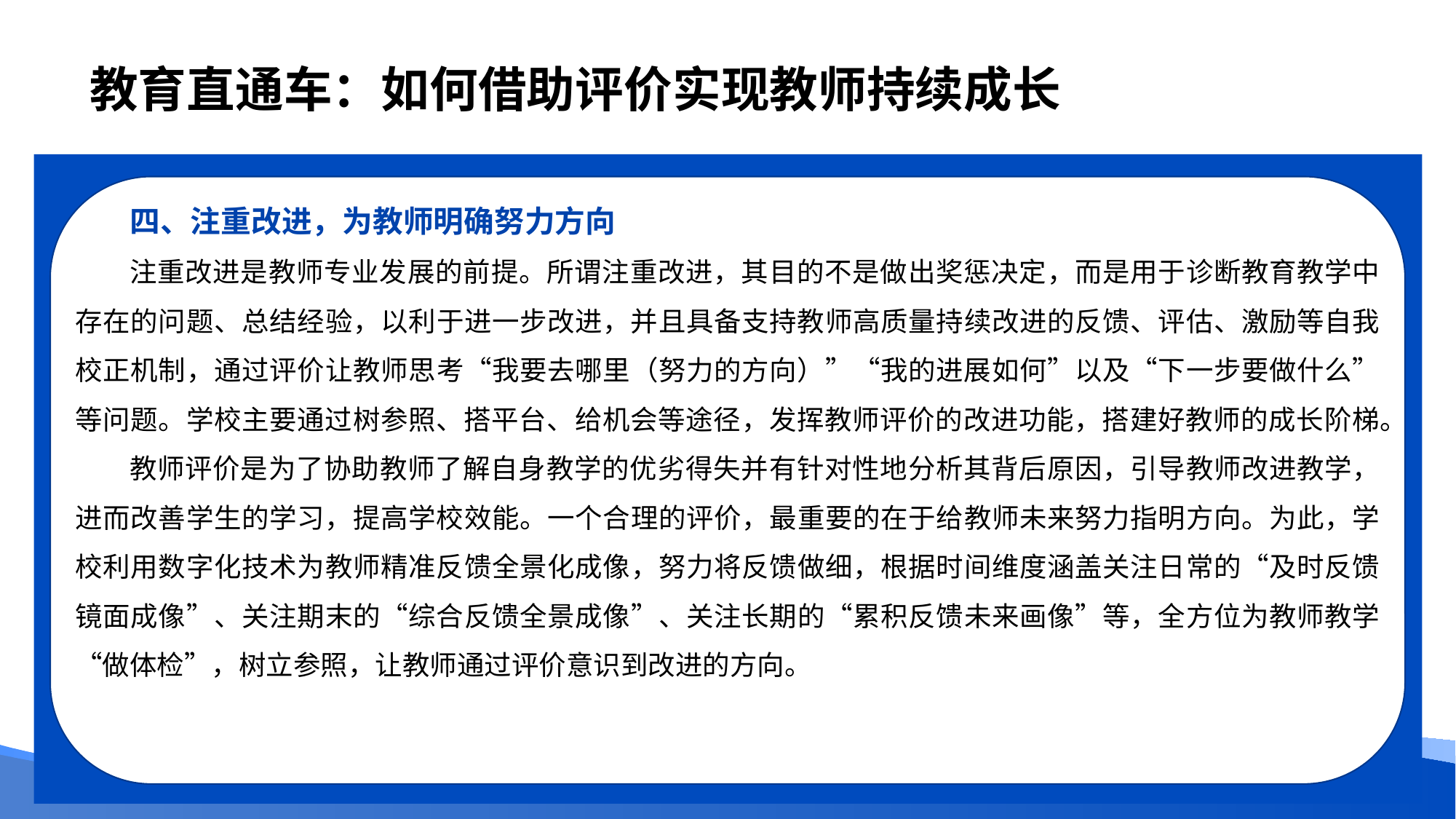

# 教育直通车：如何借助评价实现教师持续成长

四、注重改进，为教师明确努力方向
注重改进是教师专业发展的前提。所谓注重改进，其目的不是做出奖惩决定，而是用于诊断教育教学中存在的问题、总结经验，以利于进一步改进，并且具备支持教师高质量持续改进的反馈、评估、激励等自我校正机制，通过评价让教师思考“我要去哪里（努力的方向）”“我的进展如何”以及“下一步要做什么”等问题。学校主要通过树参照、搭平台、给机会等途径，发挥教师评价的改进功能，搭建好教师的成长阶梯。
教师评价是为了协助教师了解自身教学的优劣得失并有针对性地分析其背后原因，引导教师改进教学，进而改善学生的学习，提高学校效能。一个合理的评价，最重要的在于给教师未来努力指明方向。为此，学校利用数字化技术为教师精准反馈全景化成像，努力将反馈做细，根据时间维度涵盖关注日常的“及时反馈镜面成像”、关注期末的“综合反馈全景成像”、关注长期的“累积反馈未来画像”等，全方位为教师教学“做体检”，树立参照，让教师通过评价意识到改进的方向。